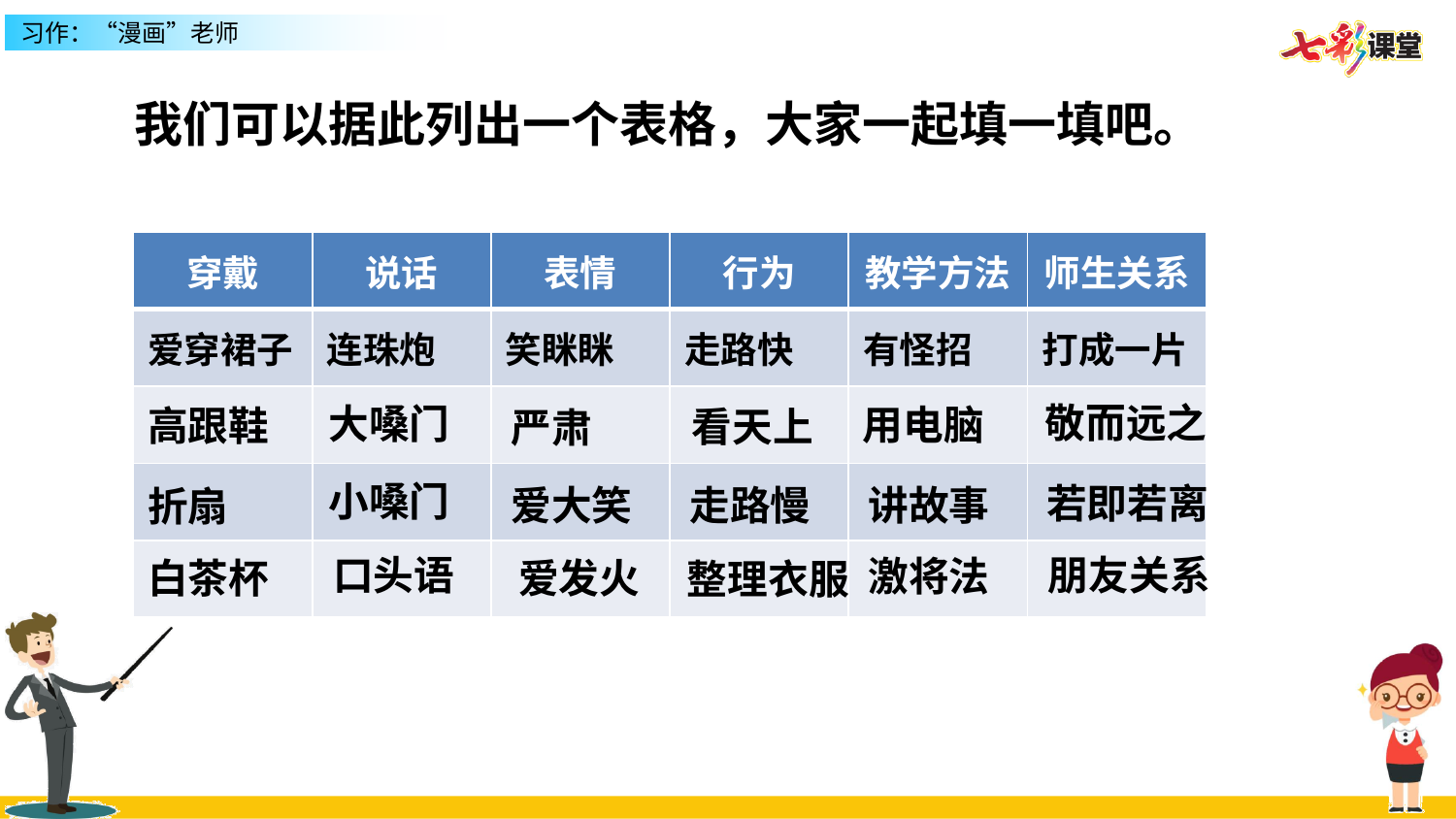

我们可以据此列出一个表格，大家一起填一填吧。
| 穿戴 | 说话 | 表情 | 行为 | 教学方法 | 师生关系 |
| --- | --- | --- | --- | --- | --- |
| 爱穿裙子 | 连珠炮 | 笑眯眯 | 走路快 | 有怪招 | 打成一片 |
|  |  |  |  |  |  |
|  |  |  |  |  |  |
|  |  |  |  |  |  |
敬而远之
大嗓门
用电脑
高跟鞋
看天上
严肃
小嗓门
若即若离
爱大笑
走路慢
讲故事
折扇
朋友关系
口头语
激将法
白茶杯
爱发火
整理衣服